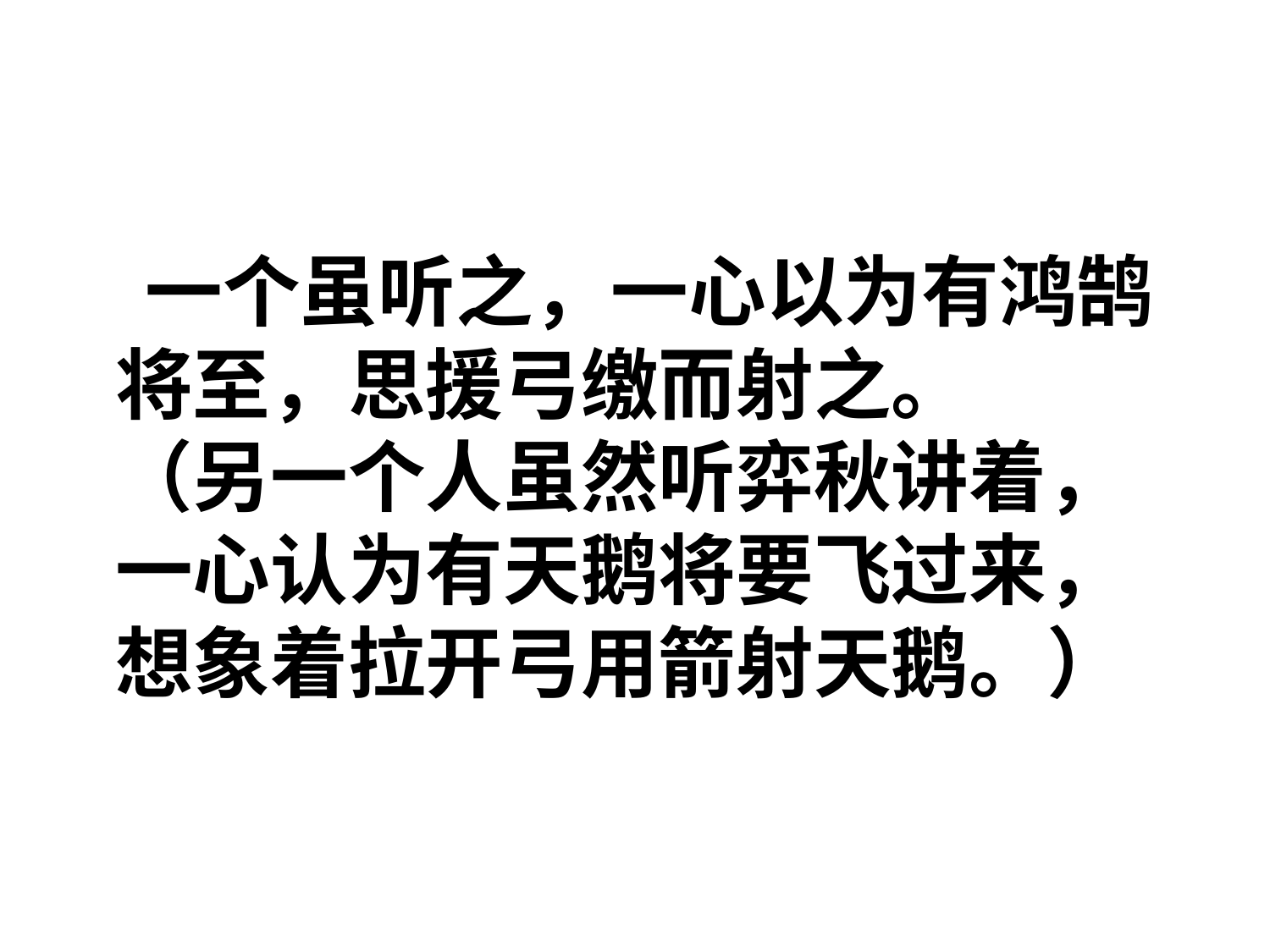

# 一个虽听之，一心以为有鸿鹄将至，思援弓缴而射之。 （另一个人虽然听弈秋讲着，一心认为有天鹅将要飞过来，想象着拉开弓用箭射天鹅。）